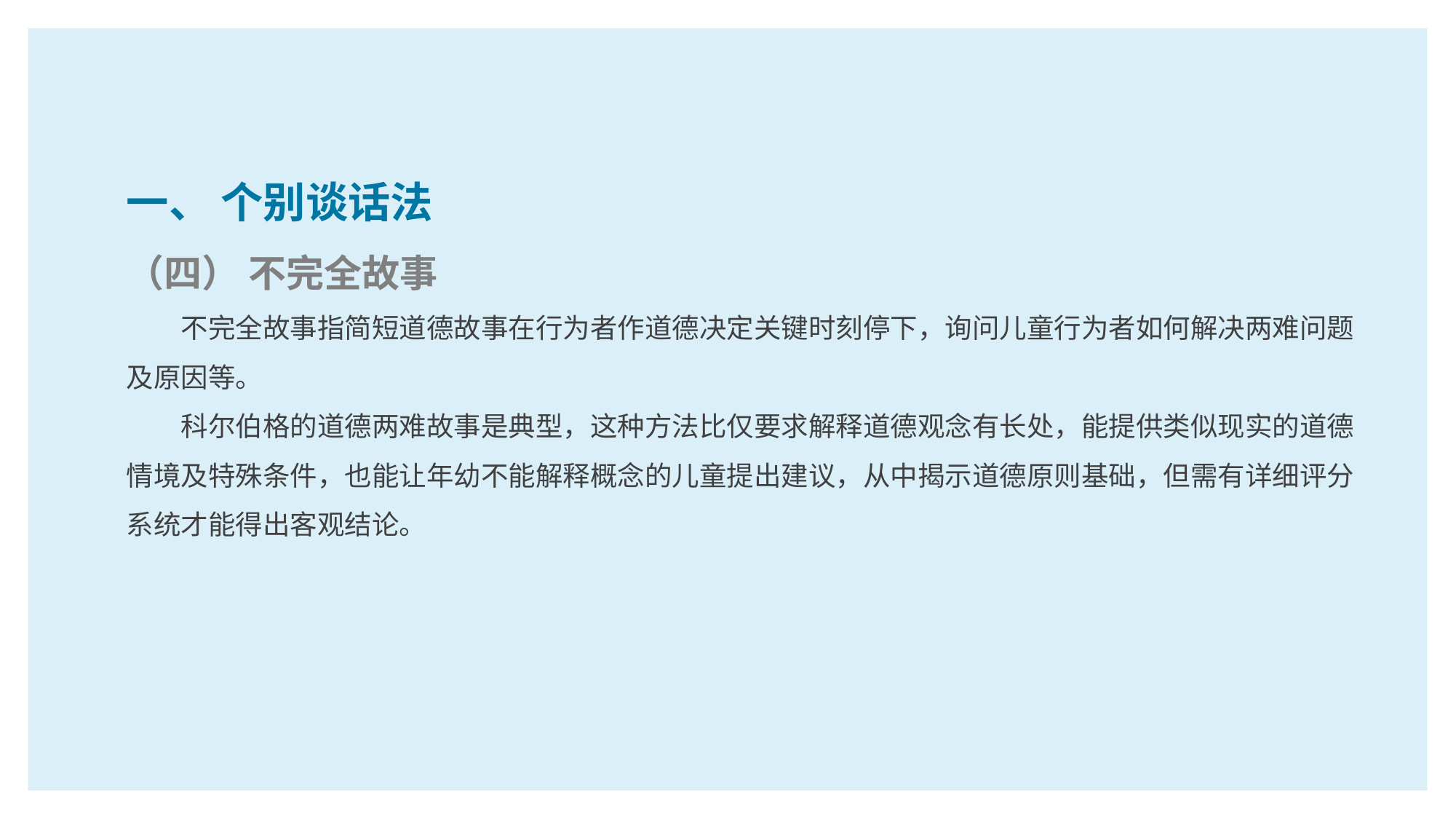

一、 个别谈话法
（四） 不完全故事
不完全故事指简短道德故事在行为者作道德决定关键时刻停下，询问儿童行为者如何解决两难问题及原因等。
科尔伯格的道德两难故事是典型，这种方法比仅要求解释道德观念有长处，能提供类似现实的道德情境及特殊条件，也能让年幼不能解释概念的儿童提出建议，从中揭示道德原则基础，但需有详细评分系统才能得出客观结论。